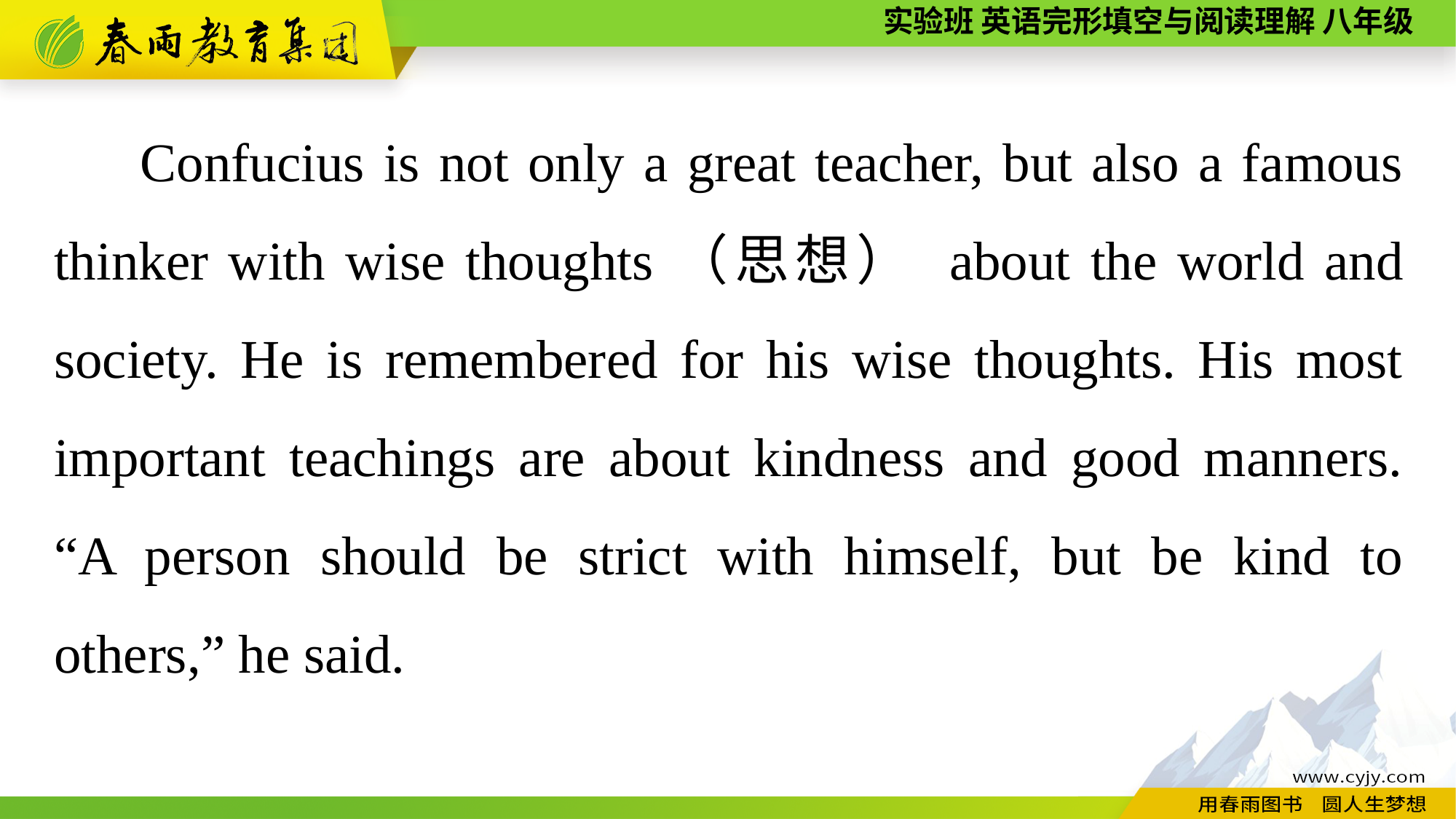

Confucius is not only a great teacher, but also a famous thinker with wise thoughts（思想） about the world and society. He is remembered for his wise thoughts. His most important teachings are about kindness and good manners. “A person should be strict with himself, but be kind to others,” he said.